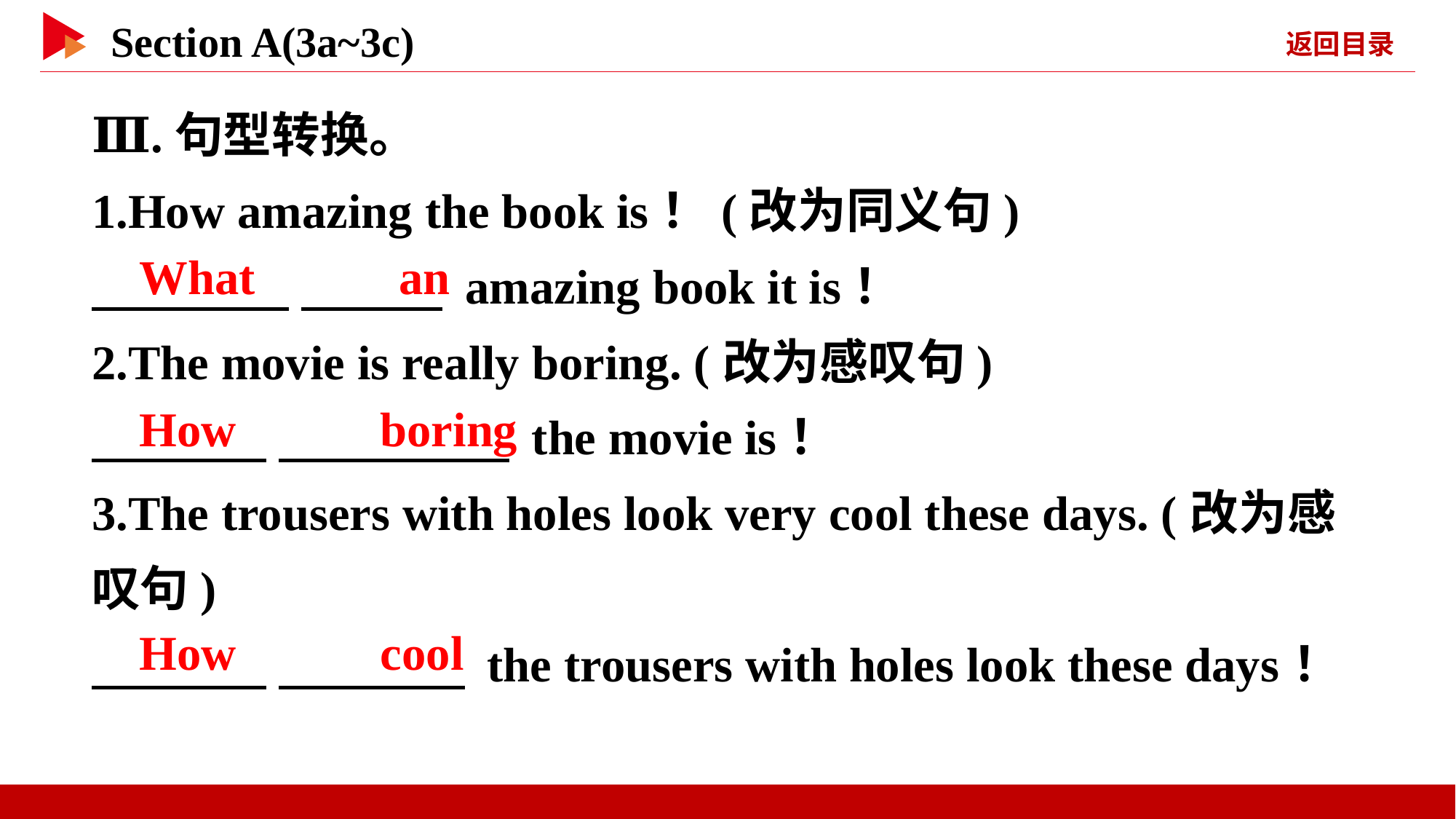

Ⅲ.句型转换。
1.How amazing the book is！(改为同义句)
　         　 　    　 amazing book it is！
2.The movie is really boring. (改为感叹句)
　       　 　            　 the movie is！
3.The trousers with holes look very cool these days. (改为感叹句)
　       　 　        　 the trousers with holes look these days！
What 　 　an
How 　 　boring
How 　 　cool